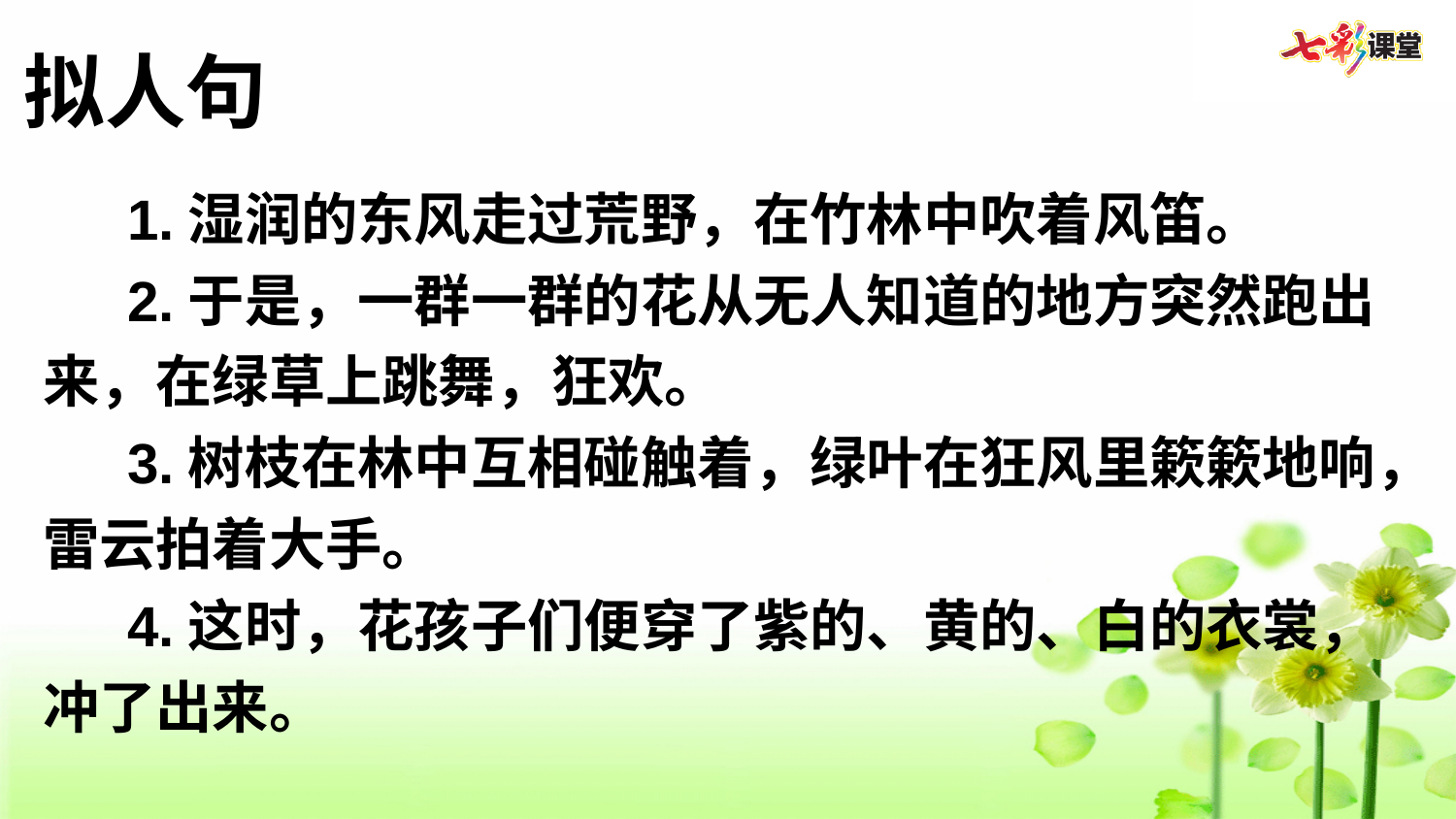

拟人句
1.湿润的东风走过荒野，在竹林中吹着风笛。
2.于是，一群一群的花从无人知道的地方突然跑出来，在绿草上跳舞，狂欢。
3.树枝在林中互相碰触着，绿叶在狂风里簌簌地响，雷云拍着大手。
4.这时，花孩子们便穿了紫的、黄的、白的衣裳，冲了出来。